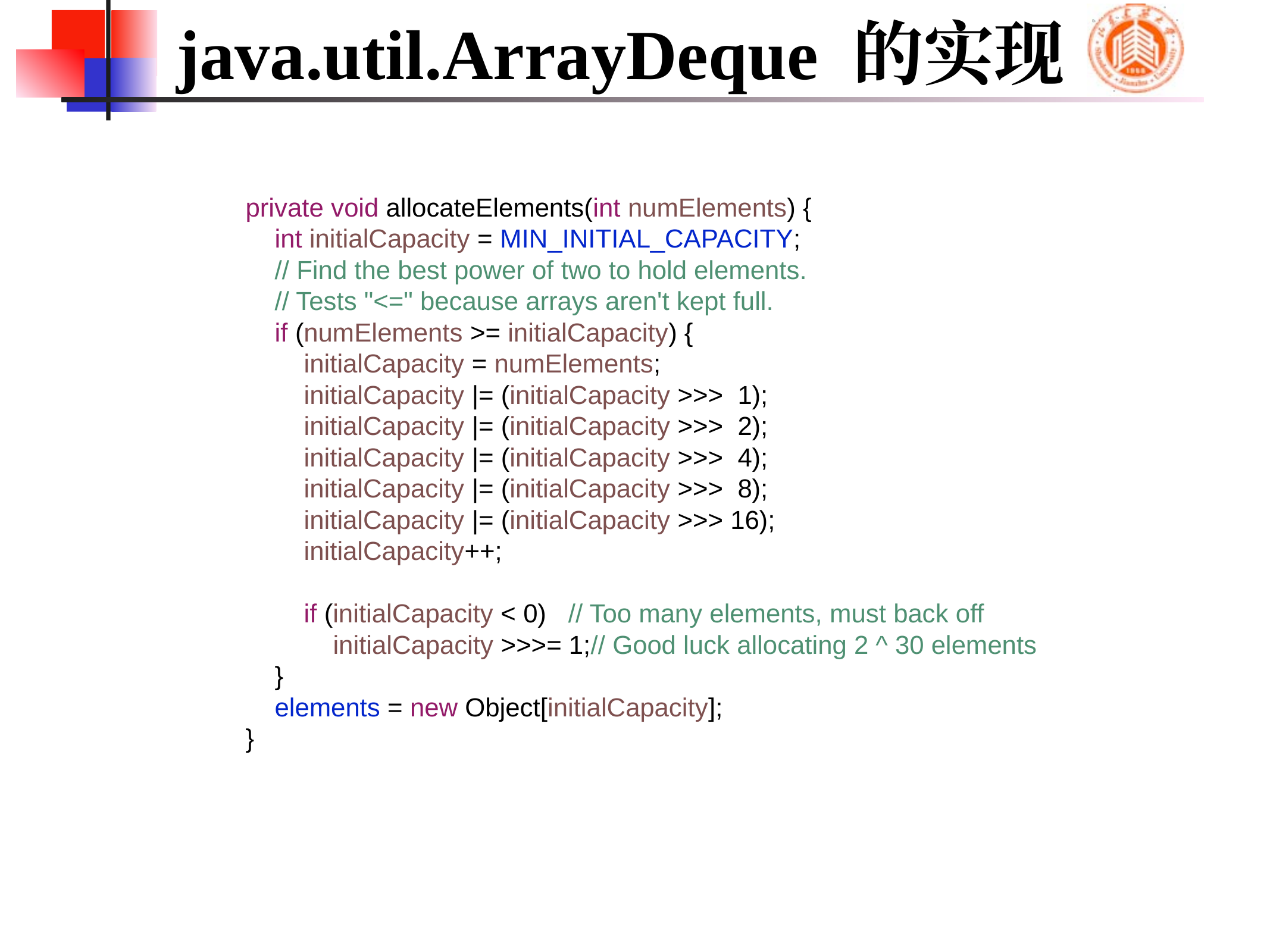

# java.util.ArrayDeque 的实现
    private void allocateElements(int numElements) {
        int initialCapacity = MIN_INITIAL_CAPACITY;
        // Find the best power of two to hold elements.
        // Tests "<=" because arrays aren't kept full.
        if (numElements >= initialCapacity) {
            initialCapacity = numElements;
            initialCapacity |= (initialCapacity >>>  1);
            initialCapacity |= (initialCapacity >>>  2);
            initialCapacity |= (initialCapacity >>>  4);
            initialCapacity |= (initialCapacity >>>  8);
            initialCapacity |= (initialCapacity >>> 16);
            initialCapacity++;

            if (initialCapacity < 0)   // Too many elements, must back off
                initialCapacity >>>= 1;// Good luck allocating 2 ^ 30 elements
        }
        elements = new Object[initialCapacity];
    }